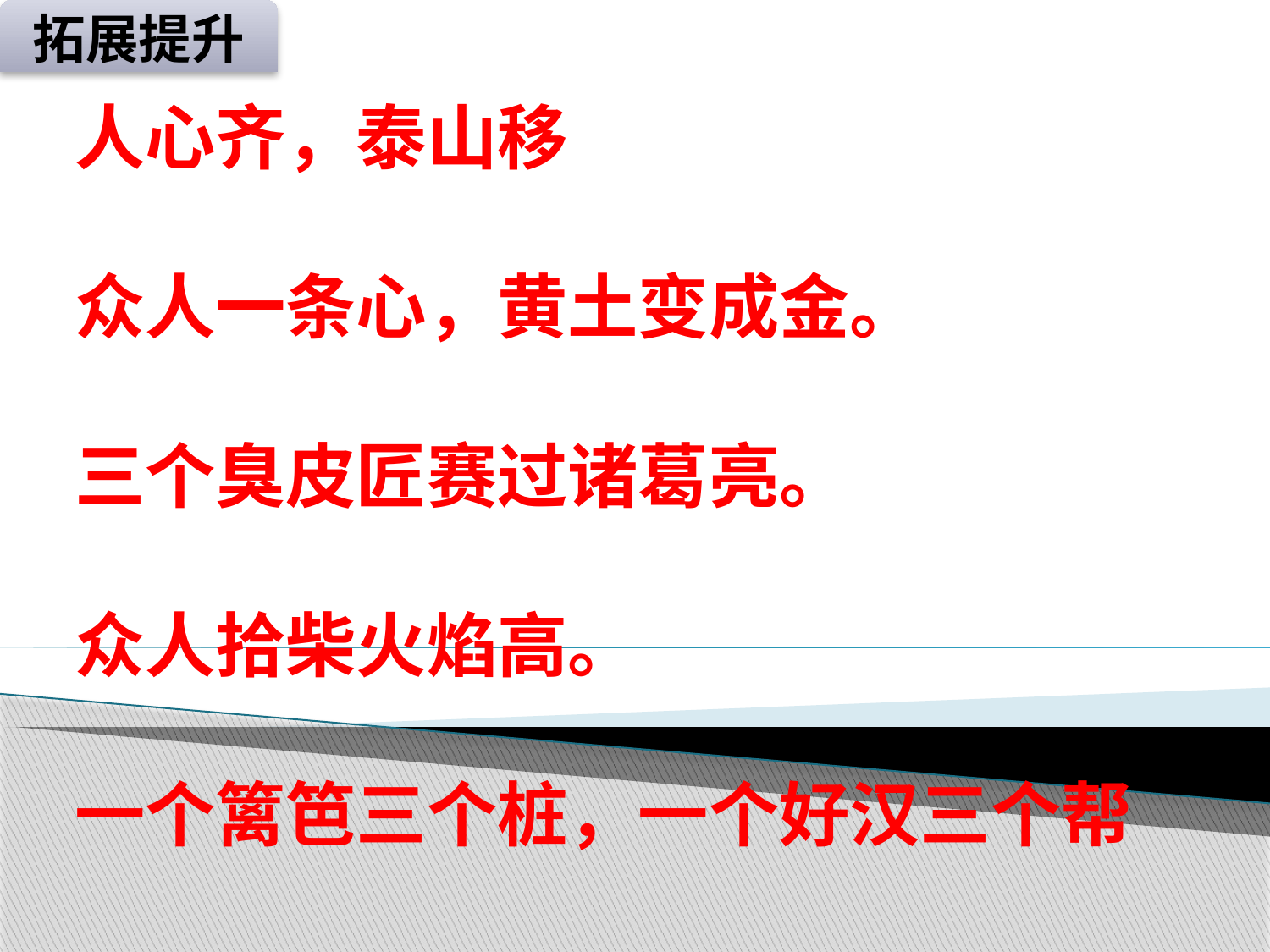

拓展提升

人心齐，泰山移

众人一条心，黄土变成金。

三个臭皮匠赛过诸葛亮。

众人拾柴火焰高。

一个篱笆三个桩，一个好汉三个帮